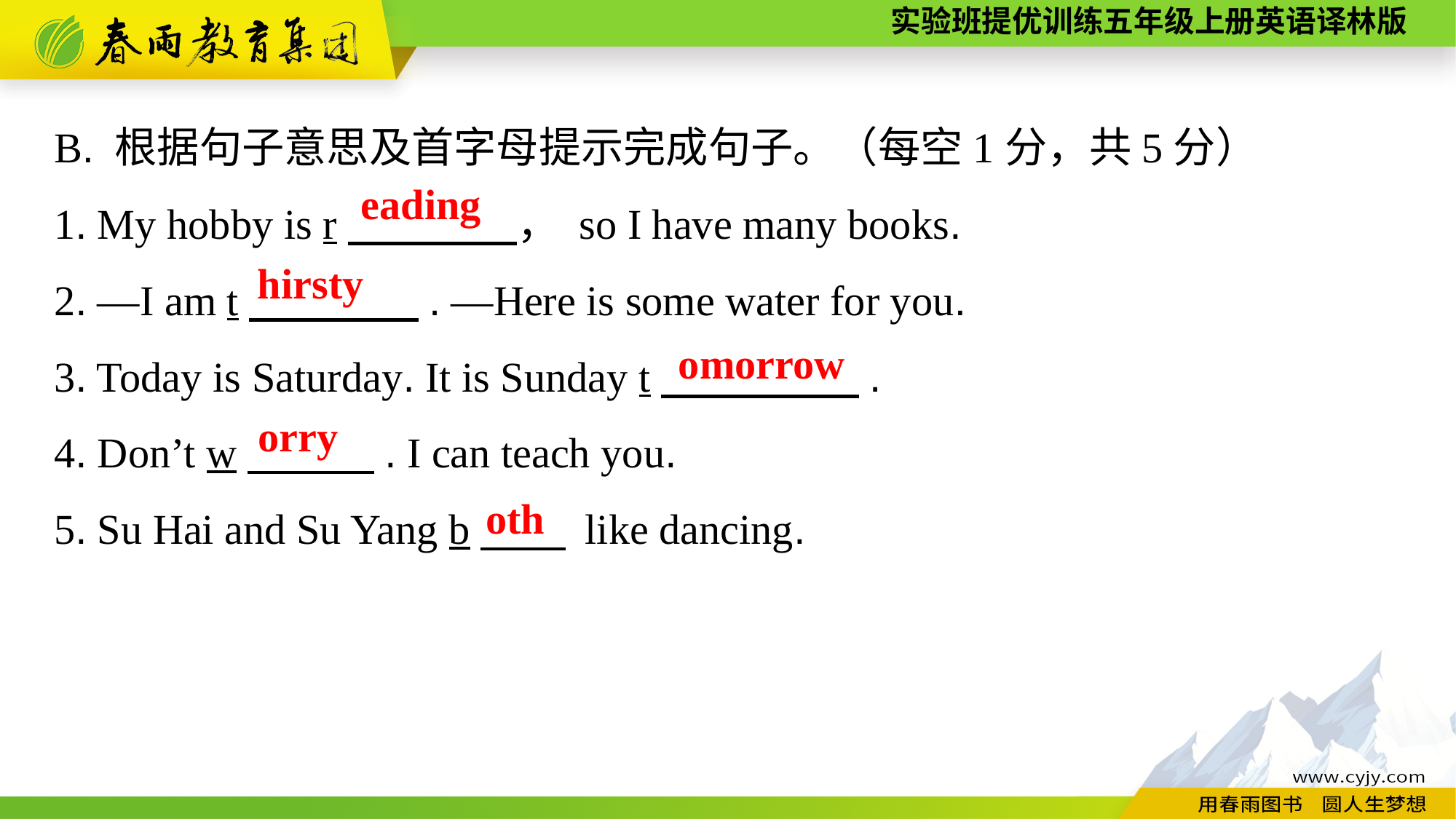

B. 根据句子意思及首字母提示完成句子。（每空1分，共5分）
1. My hobby is r　　　　， so I have many books.
2. —I am t　　　　. —Here is some water for you.
3. Today is Saturday. It is Sunday t　　　   　.
4. Don’t w　　　. I can teach you.
5. Su Hai and Su Yang b　　 like dancing.
eading
hirsty
omorrow
orry
oth